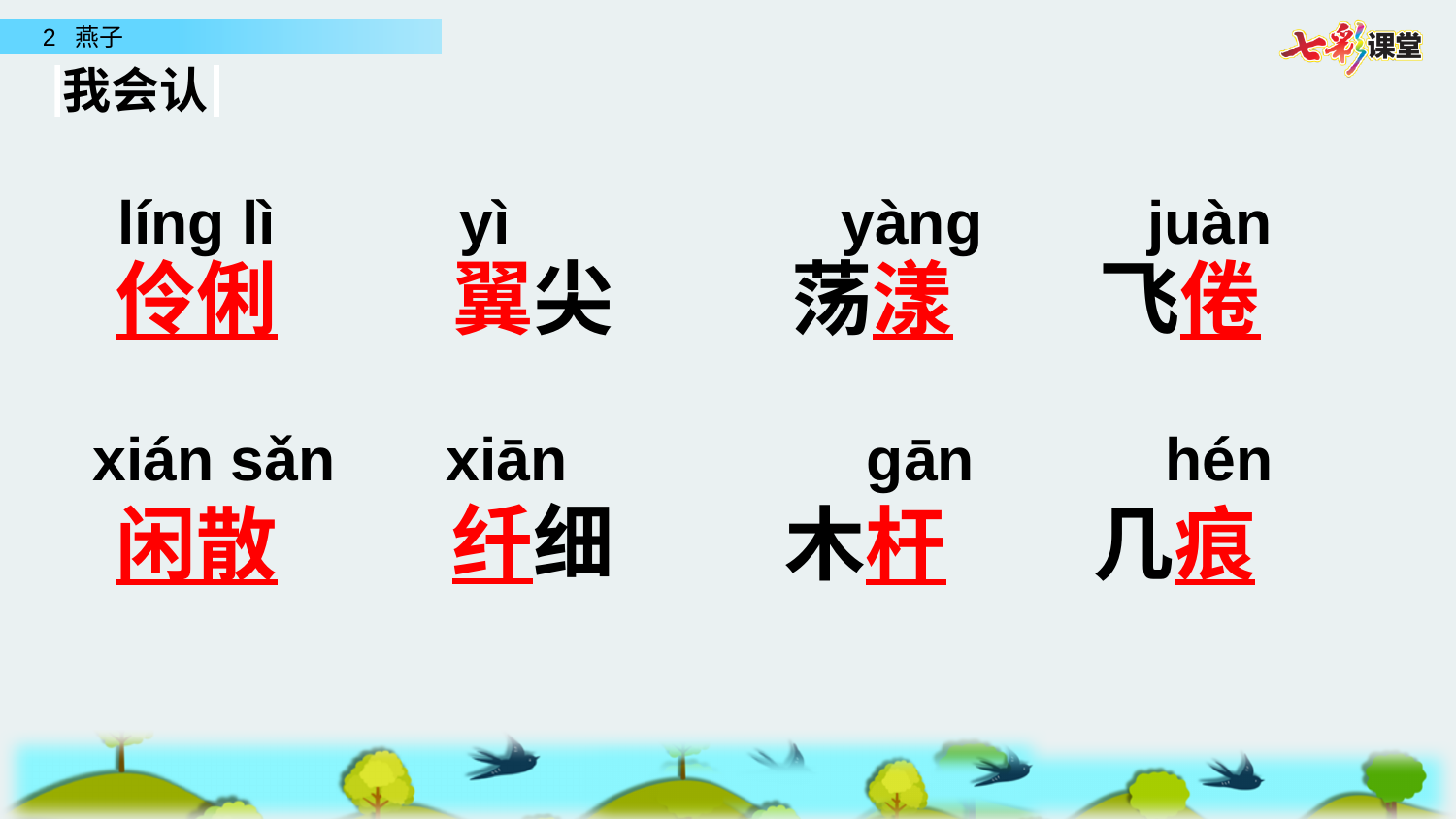

我会认

línɡ lì
yì
yànɡ
juàn
伶俐
翼尖
荡漾
飞倦
xián sǎn
 xiān
ɡān
hén
纤细
闲散
木杆
几痕